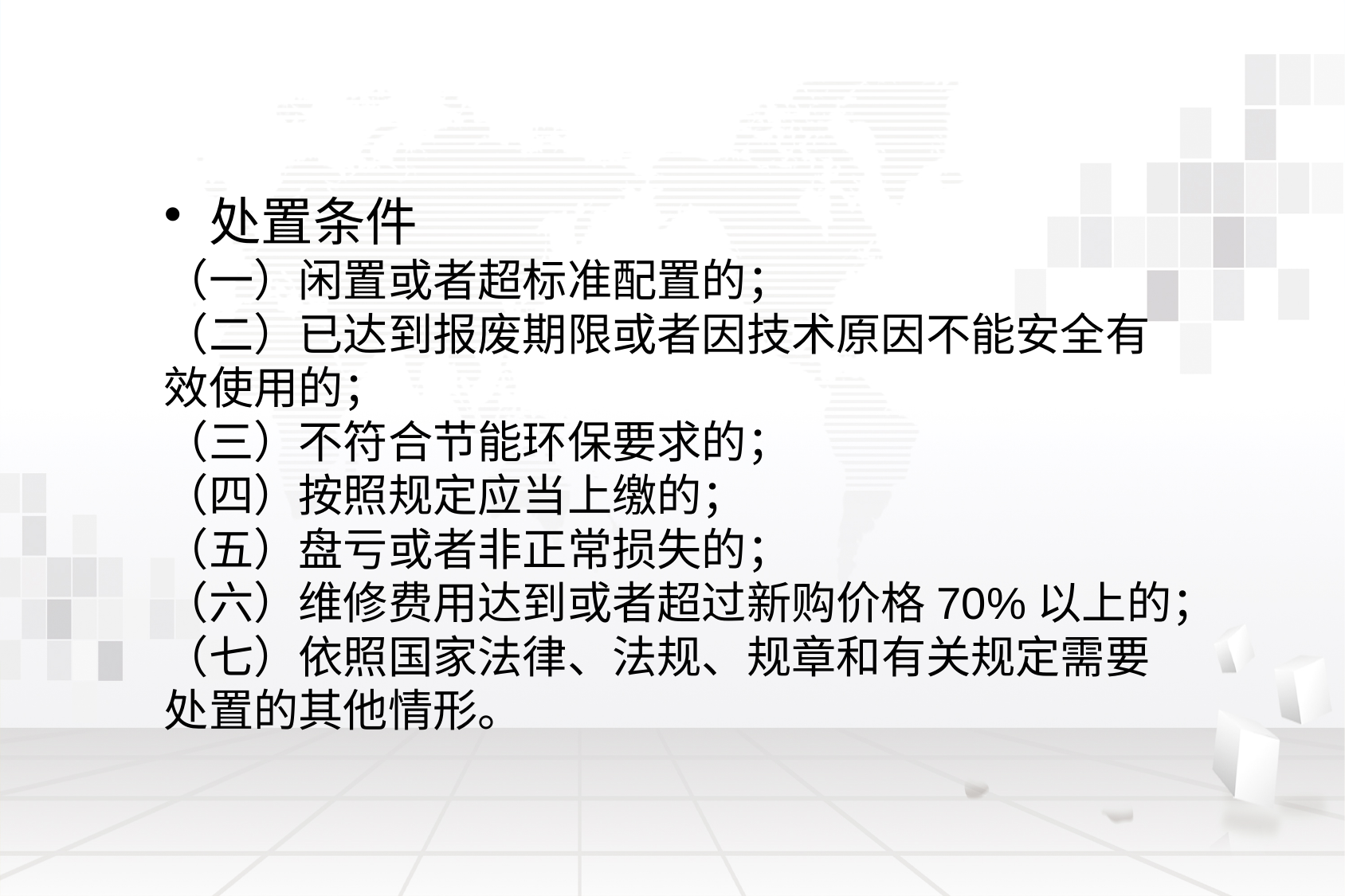

处置条件
（一）闲置或者超标准配置的；
（二）已达到报废期限或者因技术原因不能安全有效使用的；
（三）不符合节能环保要求的；
（四）按照规定应当上缴的；
（五）盘亏或者非正常损失的；
（六）维修费用达到或者超过新购价格70%以上的；
（七）依照国家法律、法规、规章和有关规定需要处置的其他情形。